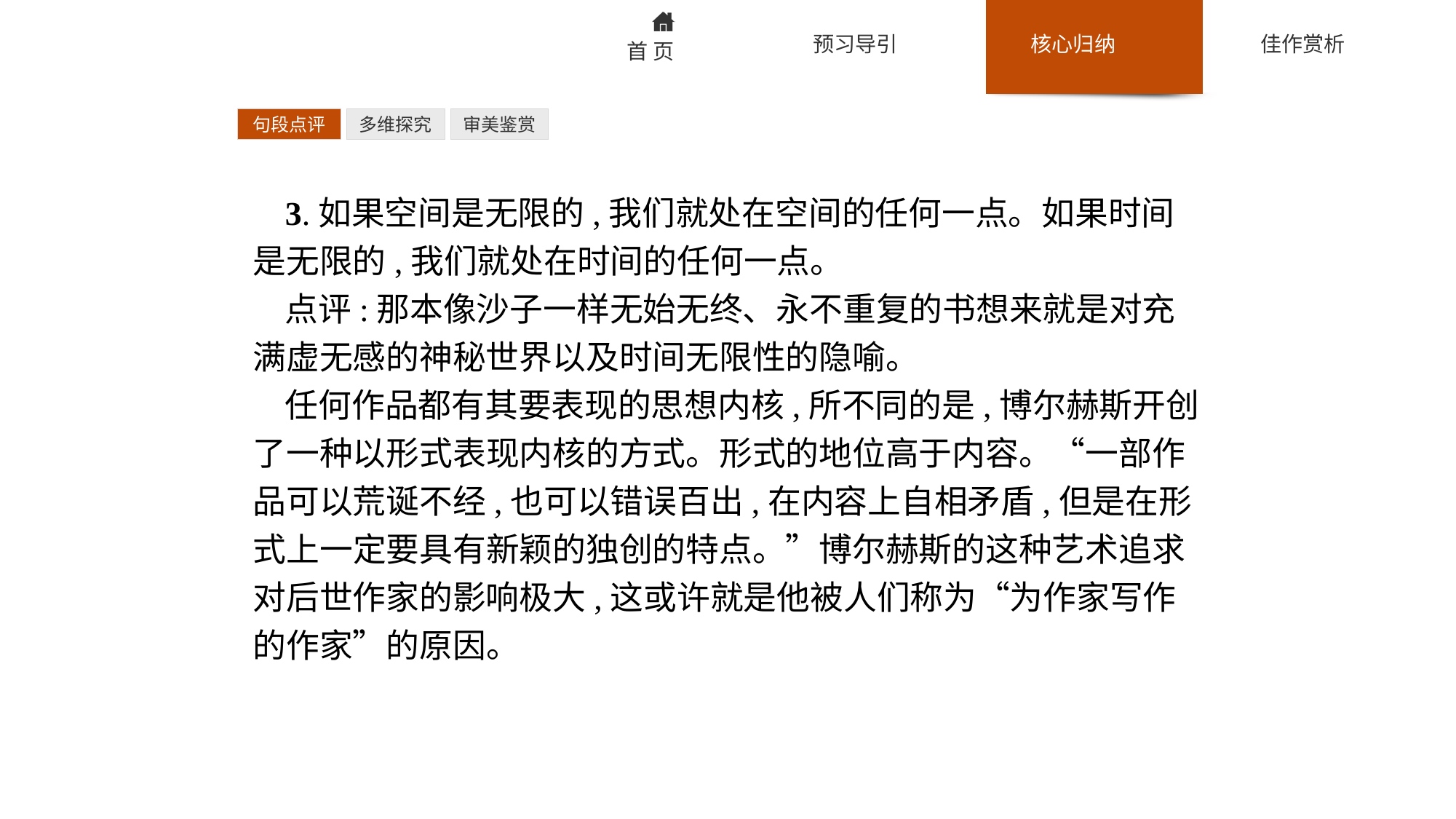

句段点评
多维探究
审美鉴赏
3.如果空间是无限的,我们就处在空间的任何一点。如果时间是无限的,我们就处在时间的任何一点。
点评:那本像沙子一样无始无终、永不重复的书想来就是对充满虚无感的神秘世界以及时间无限性的隐喻。
任何作品都有其要表现的思想内核,所不同的是,博尔赫斯开创了一种以形式表现内核的方式。形式的地位高于内容。“一部作品可以荒诞不经,也可以错误百出,在内容上自相矛盾,但是在形式上一定要具有新颖的独创的特点。”博尔赫斯的这种艺术追求对后世作家的影响极大,这或许就是他被人们称为“为作家写作的作家”的原因。